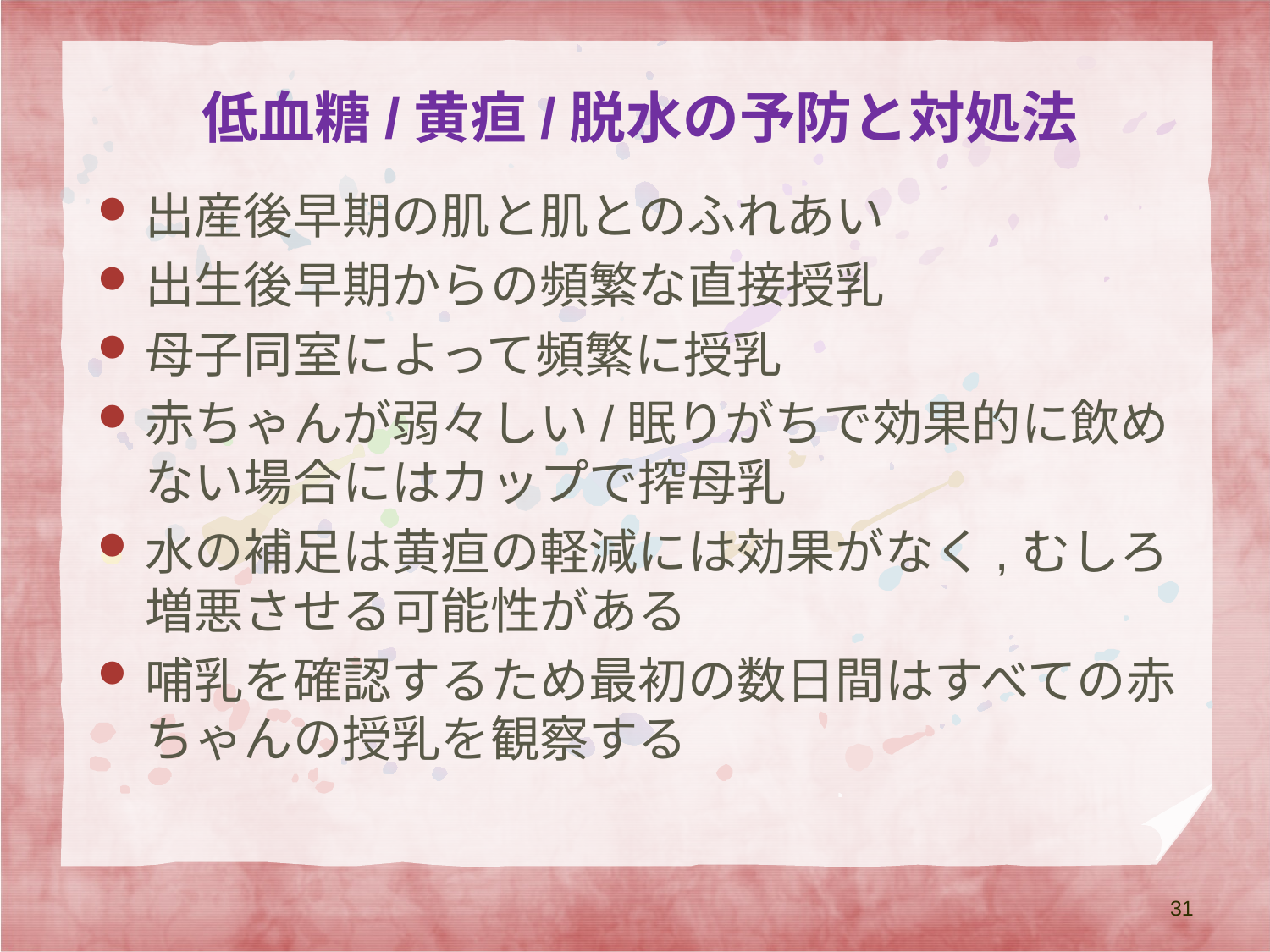

# 低血糖/黄疸/脱水の予防と対処法
出産後早期の肌と肌とのふれあい
出生後早期からの頻繁な直接授乳
母子同室によって頻繁に授乳
赤ちゃんが弱々しい/眠りがちで効果的に飲めない場合にはカップで搾母乳
水の補足は黄疸の軽減には効果がなく,むしろ増悪させる可能性がある
哺乳を確認するため最初の数日間はすべての赤ちゃんの授乳を観察する

31